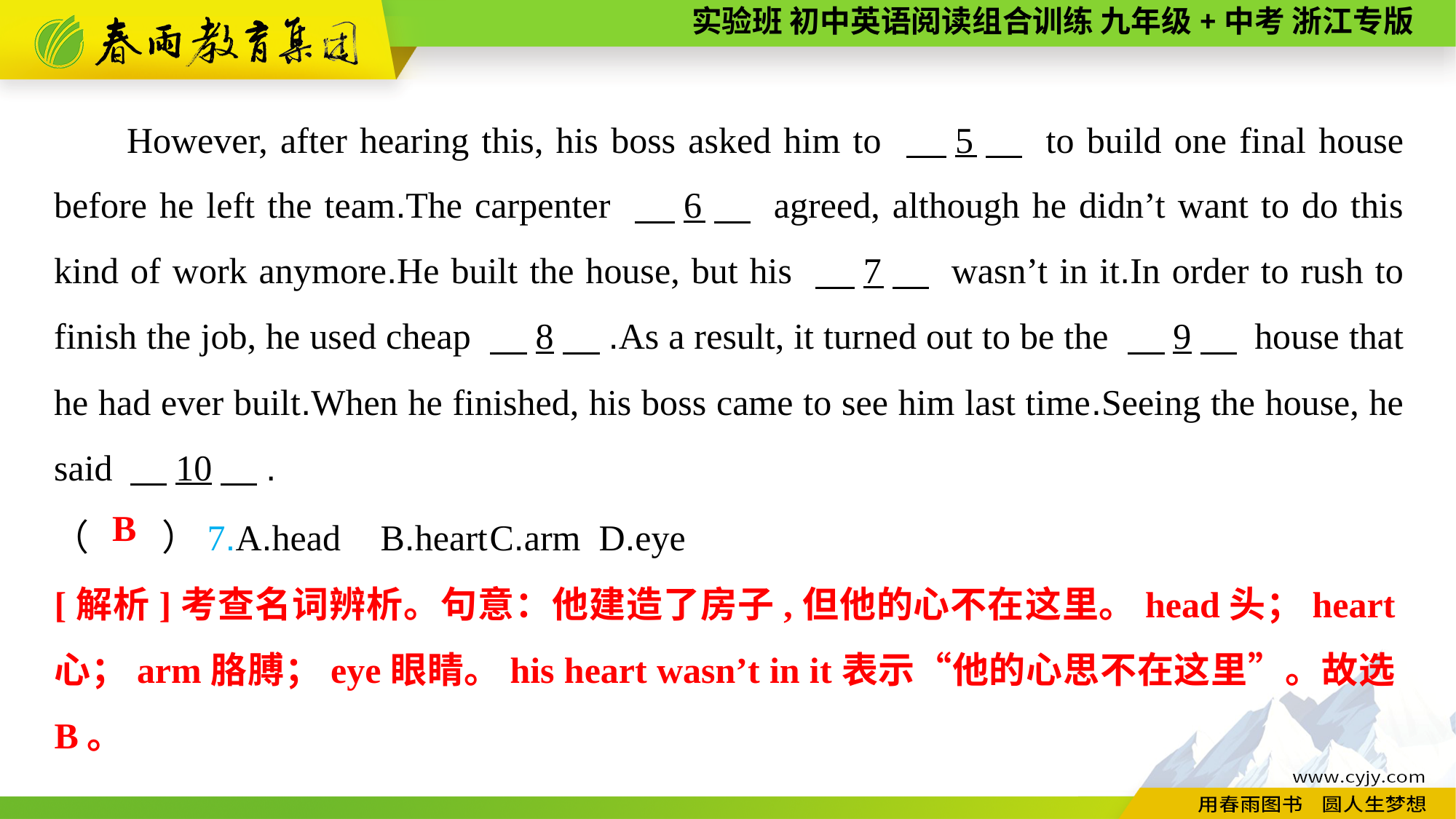

However, after hearing this, his boss asked him to 　5　 to build one final house before he left the team.The carpenter 　6　 agreed, although he didn’t want to do this kind of work anymore.He built the house, but his 　7　 wasn’t in it.In order to rush to finish the job, he used cheap 　8　.As a result, it turned out to be the 　9　 house that he had ever built.When he finished, his boss came to see him last time.Seeing the house, he said 　10　.
（　　）7.A.head	B.heart	C.arm	D.eye
B
[解析]考查名词辨析。句意：他建造了房子,但他的心不在这里。head头；heart心；arm胳膊；eye眼睛。his heart wasn’t in it表示“他的心思不在这里”。故选B。